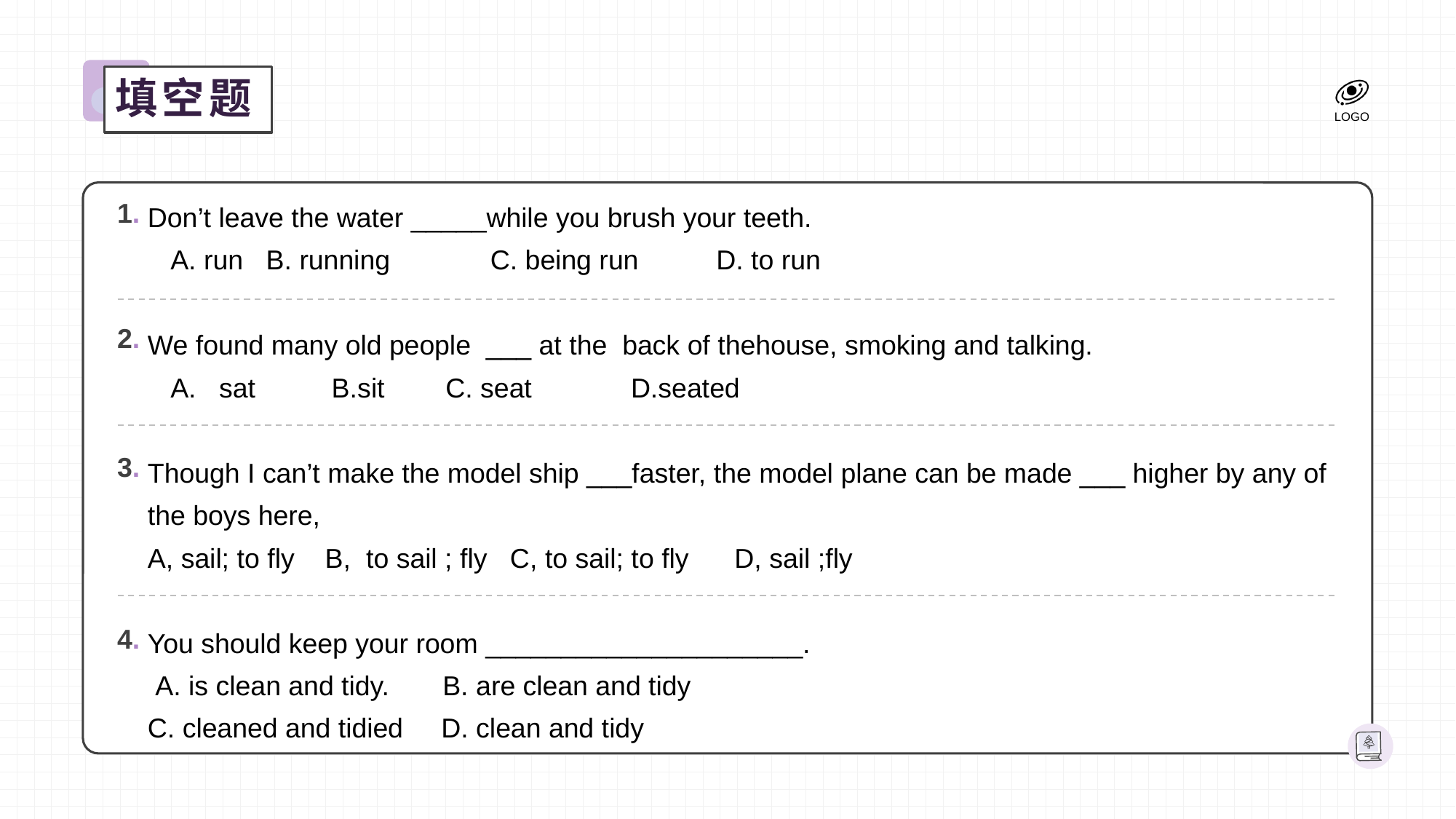

填空题
Don’t leave the water _____while you brush your teeth.
   A. run   B. running	  C. being run	   D. to run

We found many old people  ___ at the  back of thehouse, smoking and talking.
   A.   sat          B.sit        C. seat             D.seated

Though I can’t make the model ship ___faster, the model plane can be made ___ higher by any of the boys here,
A, sail; to fly    B,  to sail ; fly   C, to sail; to fly      D, sail ;fly

You should keep your room _____________________.
 A. is clean and tidy.       B. are clean and tidy
C. cleaned and tidied     D. clean and tidy

1.
2.
3.
4.